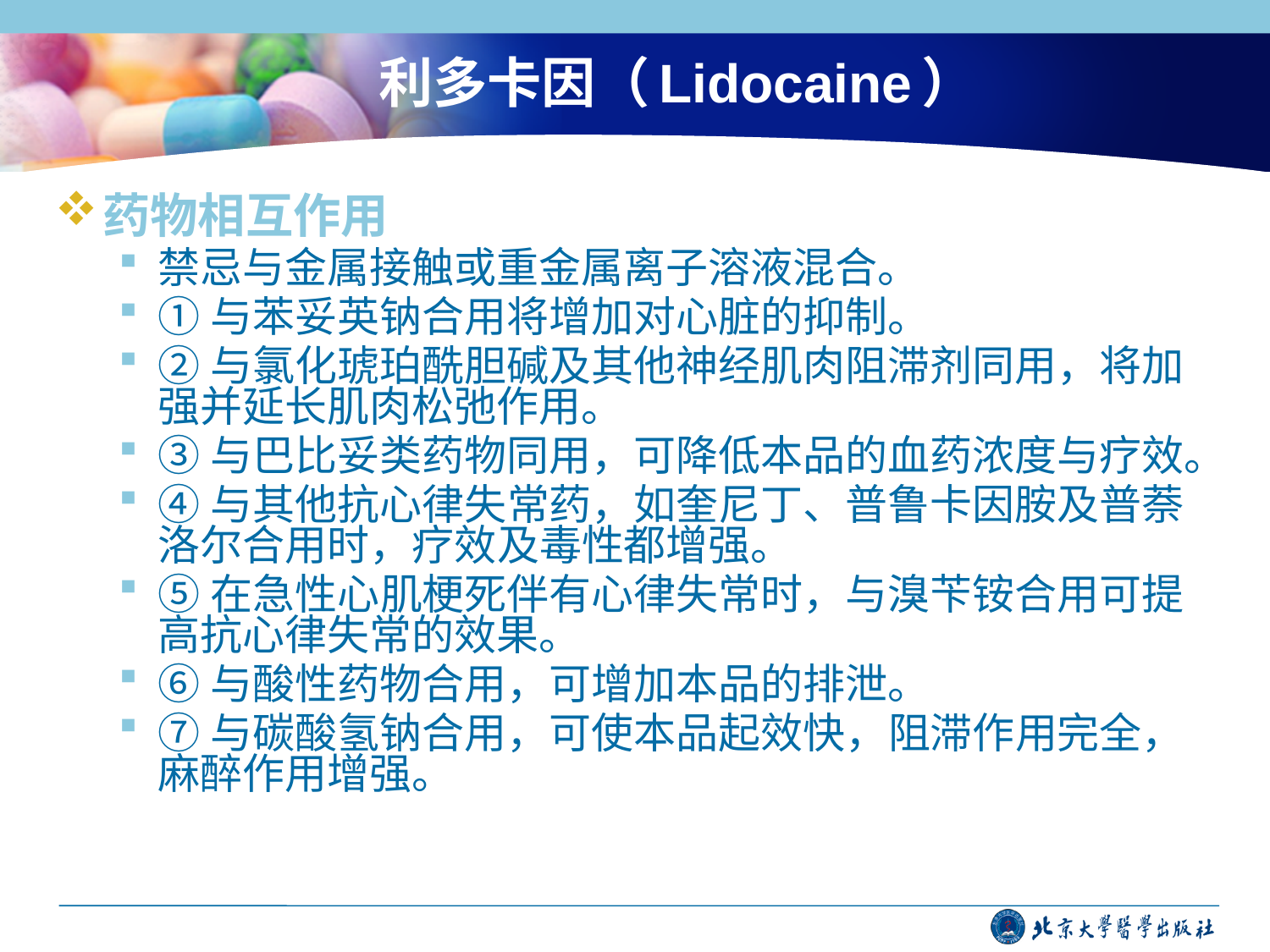

# 利多卡因（Lidocaine）
药物相互作用
禁忌与金属接触或重金属离子溶液混合。
①与苯妥英钠合用将增加对心脏的抑制。
②与氯化琥珀酰胆碱及其他神经肌肉阻滞剂同用，将加强并延长肌肉松弛作用。
③与巴比妥类药物同用，可降低本品的血药浓度与疗效。
④与其他抗心律失常药，如奎尼丁、普鲁卡因胺及普萘洛尔合用时，疗效及毒性都增强。
⑤在急性心肌梗死伴有心律失常时，与溴苄铵合用可提高抗心律失常的效果。
⑥与酸性药物合用，可增加本品的排泄。
⑦与碳酸氢钠合用，可使本品起效快，阻滞作用完全，麻醉作用增强。